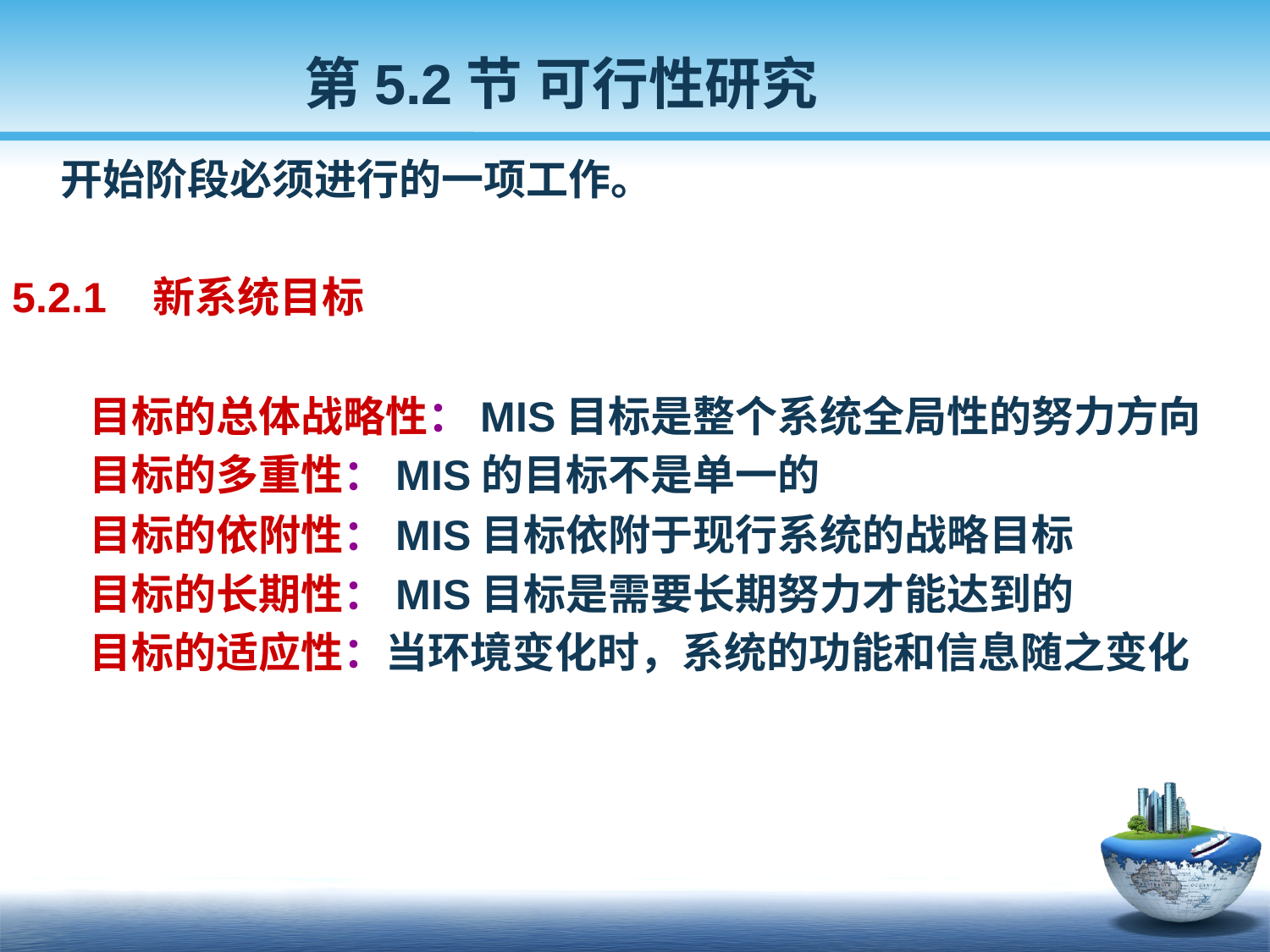

第5.2节 可行性研究
    开始阶段必须进行的一项工作。

5.2.1   新系统目标

       目标的总体战略性：MIS目标是整个系统全局性的努力方向
       目标的多重性：MIS的目标不是单一的
       目标的依附性：MIS目标依附于现行系统的战略目标
       目标的长期性：MIS目标是需要长期努力才能达到的
       目标的适应性：当环境变化时，系统的功能和信息随之变化